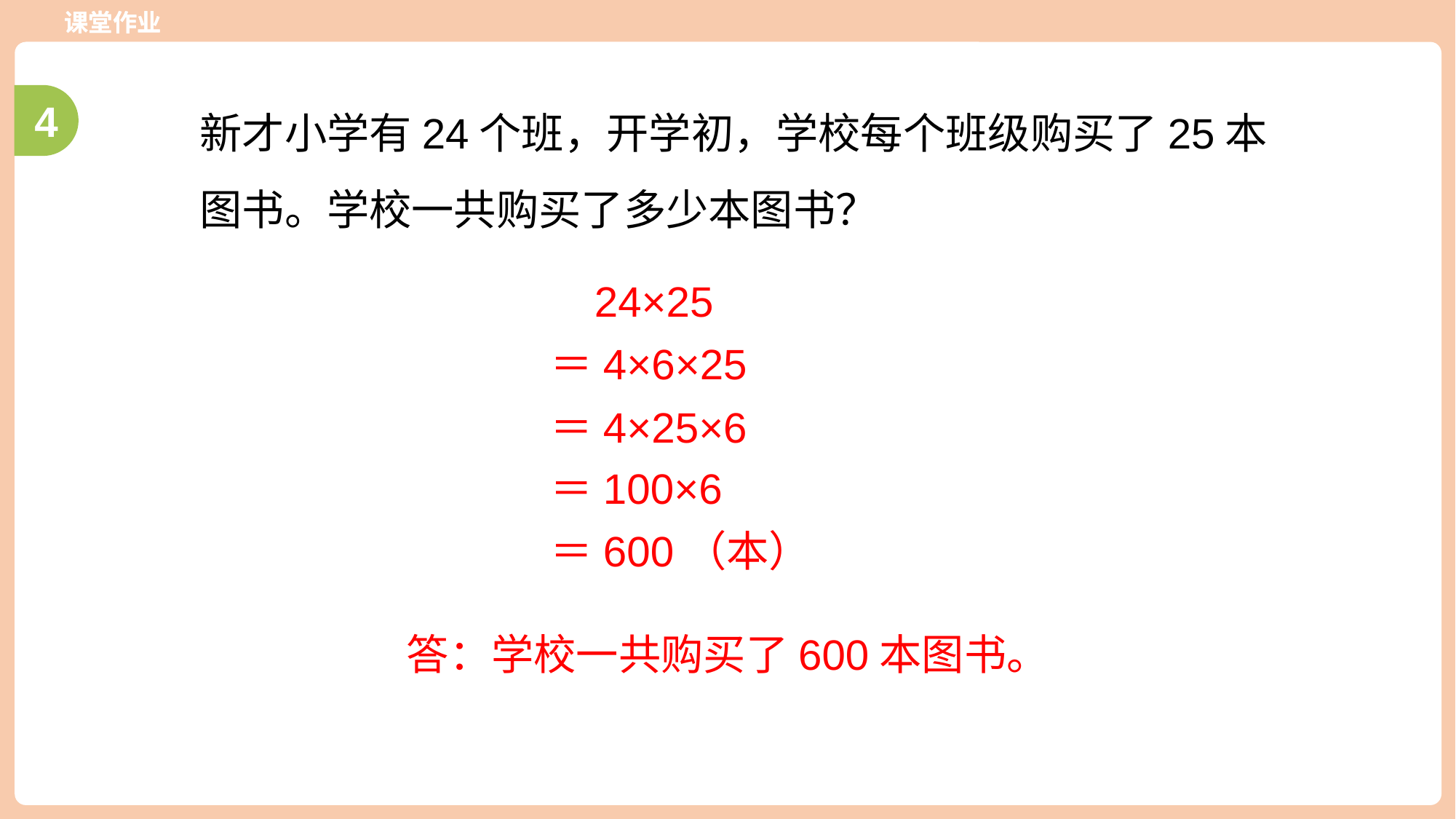

课堂作业
新才小学有24个班，开学初，学校每个班级购买了25本图书。学校一共购买了多少本图书？
4
24×25
＝4×6×25
＝4×25×6
＝100×6
＝600（本）
答：学校一共购买了600本图书。